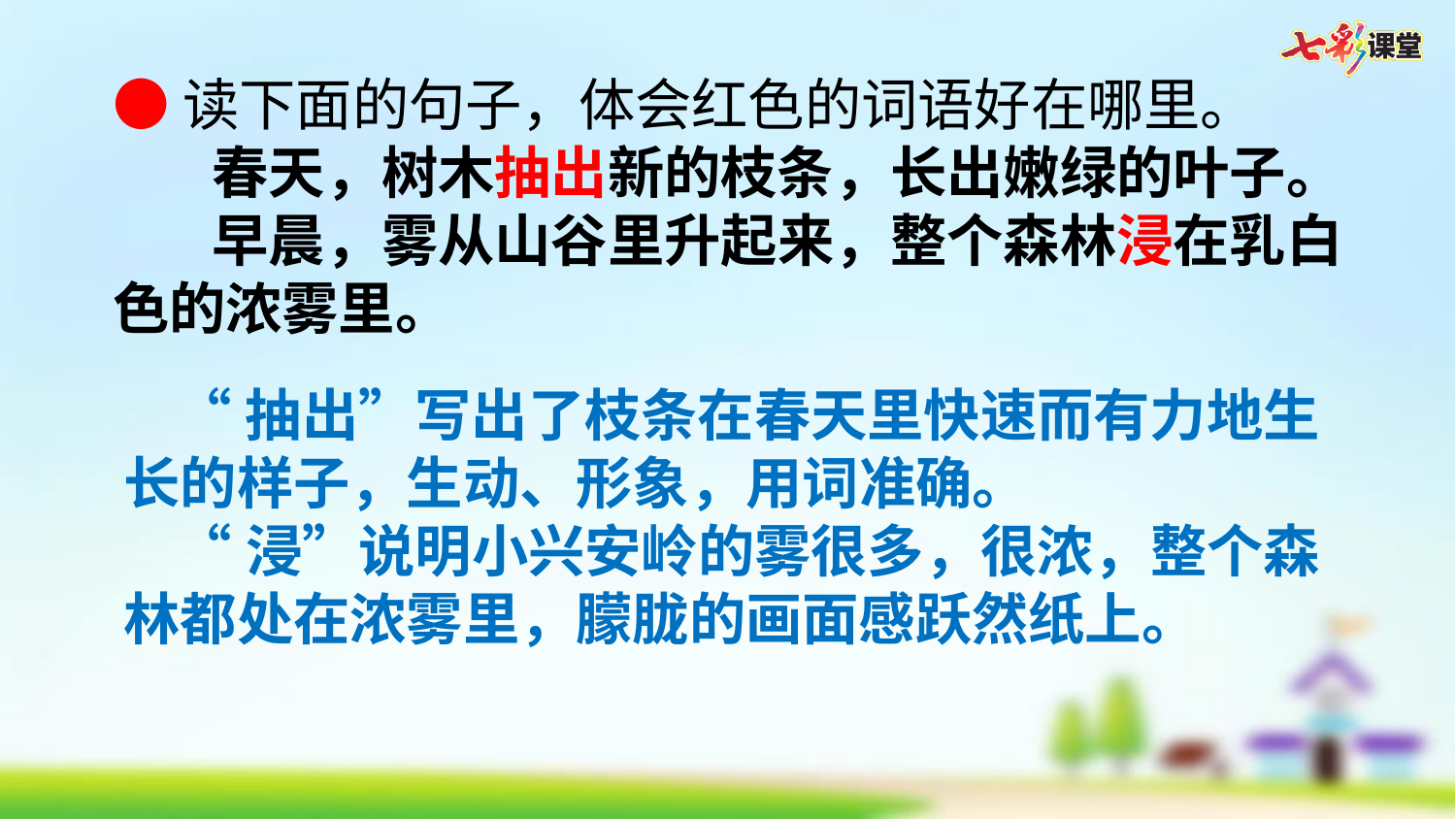

●读下面的句子，体会红色的词语好在哪里。
春天，树木抽出新的枝条，长出嫩绿的叶子。
早晨，雾从山谷里升起来，整个森林浸在乳白色的浓雾里。
    “抽出”写出了枝条在春天里快速而有力地生长的样子，生动、形象，用词准确。
    “浸”说明小兴安岭的雾很多，很浓，整个森林都处在浓雾里，朦胧的画面感跃然纸上。